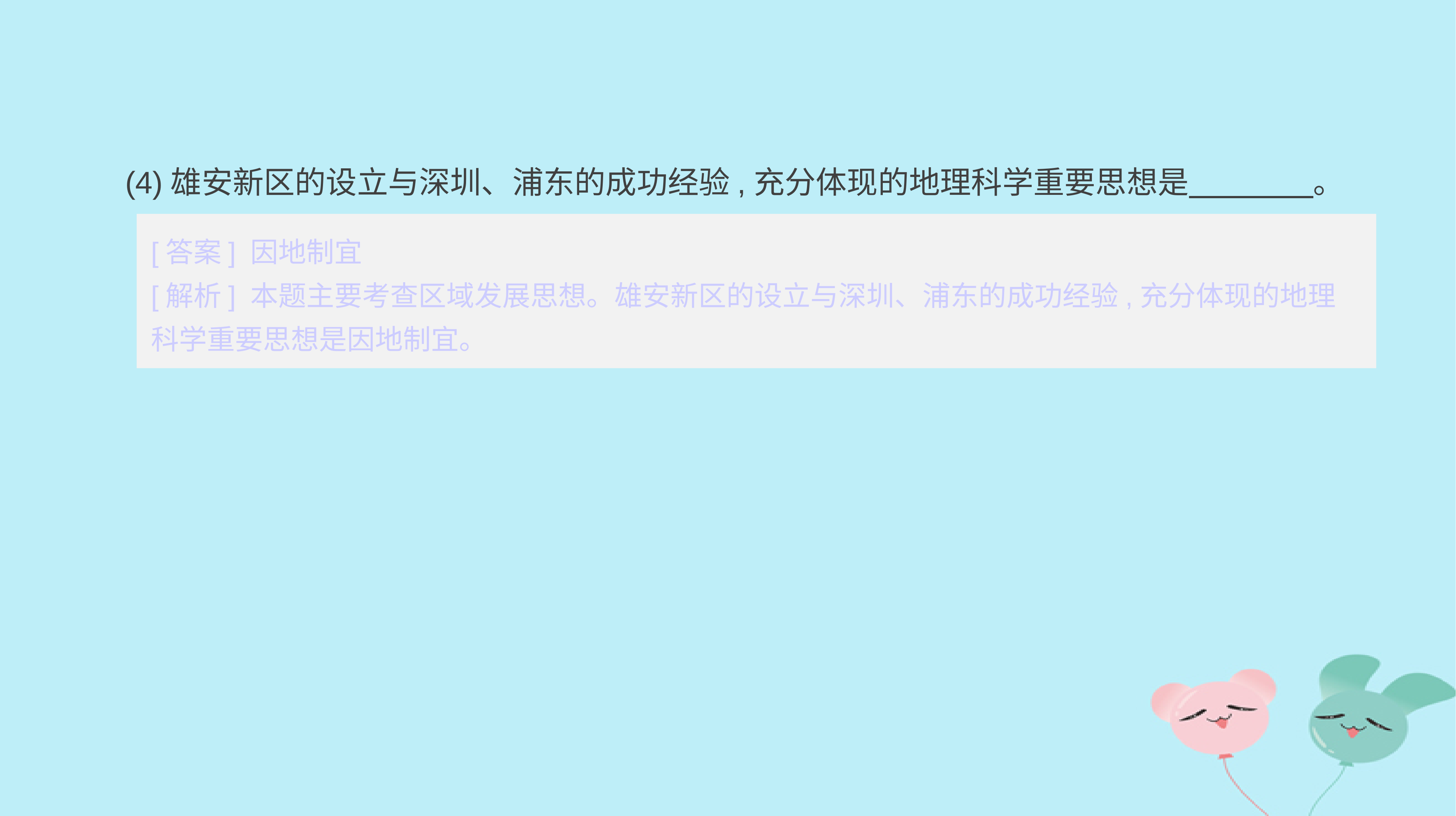

(4)雄安新区的设立与深圳、浦东的成功经验,充分体现的地理科学重要思想是　　　　。

[答案] 因地制宜
[解析] 本题主要考查区域发展思想。雄安新区的设立与深圳、浦东的成功经验,充分体现的地理科学重要思想是因地制宜。